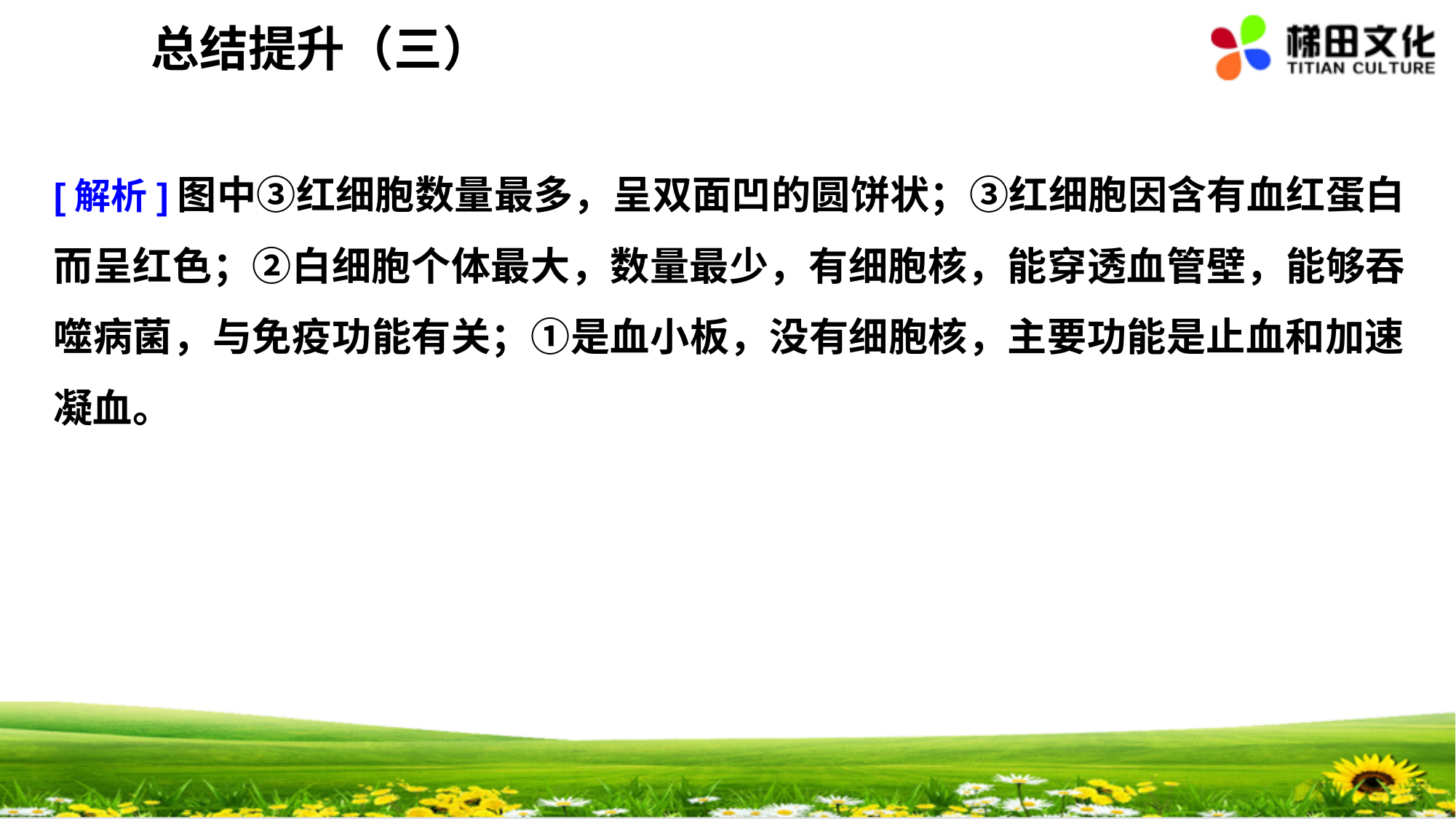

总结提升（三）
[解析]图中③红细胞数量最多，呈双面凹的圆饼状；③红细胞因含有血红蛋白而呈红色；②白细胞个体最大，数量最少，有细胞核，能穿透血管壁，能够吞噬病菌，与免疫功能有关；①是血小板，没有细胞核，主要功能是止血和加速凝血。